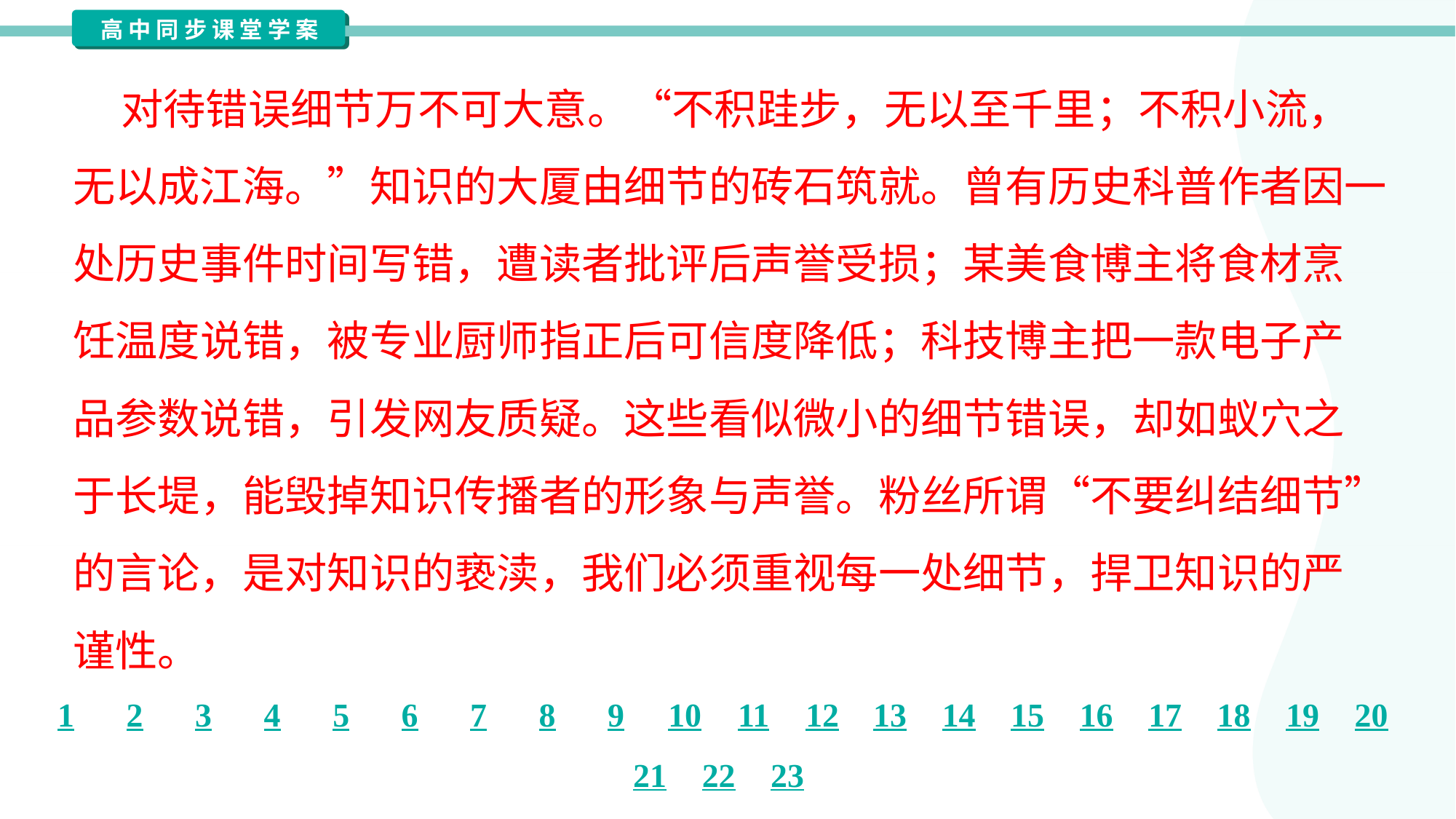

对待错误细节万不可大意。“不积跬步，无以至千里；不积小流，
无以成江海。”知识的大厦由细节的砖石筑就。曾有历史科普作者因一
处历史事件时间写错，遭读者批评后声誉受损；某美食博主将食材烹
饪温度说错，被专业厨师指正后可信度降低；科技博主把一款电子产
品参数说错，引发网友质疑。这些看似微小的细节错误，却如蚁穴之
于长堤，能毁掉知识传播者的形象与声誉。粉丝所谓“不要纠结细节”
的言论，是对知识的亵渎，我们必须重视每一处细节，捍卫知识的严
谨性。